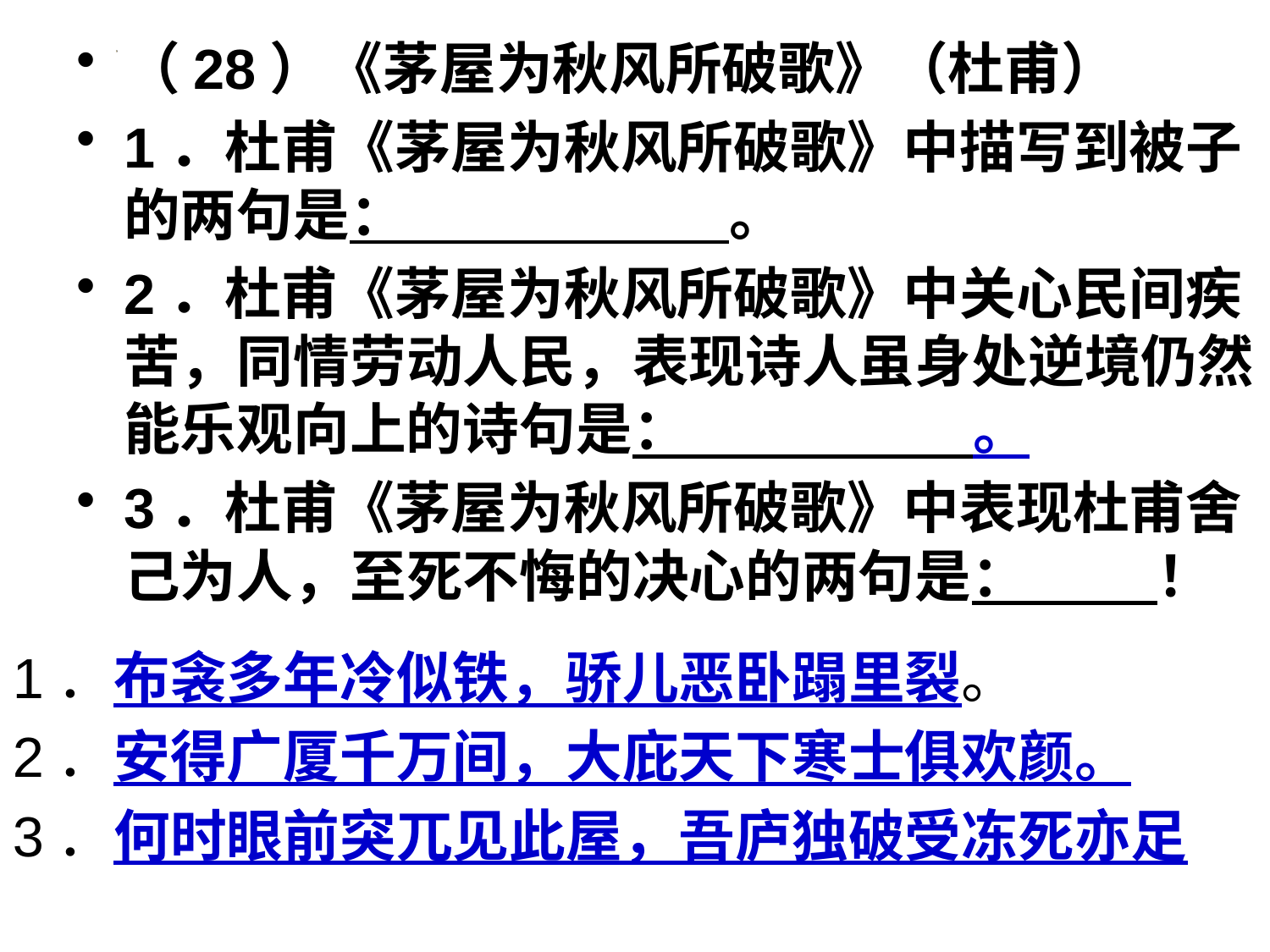

（28）《茅屋为秋风所破歌》（杜甫）
1．杜甫《茅屋为秋风所破歌》中描写到被子的两句是：                         。
2．杜甫《茅屋为秋风所破歌》中关心民间疾苦，同情劳动人民，表现诗人虽身处逆境仍然能乐观向上的诗句是：                      。
3．杜甫《茅屋为秋风所破歌》中表现杜甫舍己为人，至死不悔的决心的两句是：          ！
#
1．布衾多年冷似铁，骄儿恶卧蹋里裂。
2．安得广厦千万间，大庇天下寒士俱欢颜。
3．何时眼前突兀见此屋，吾庐独破受冻死亦足